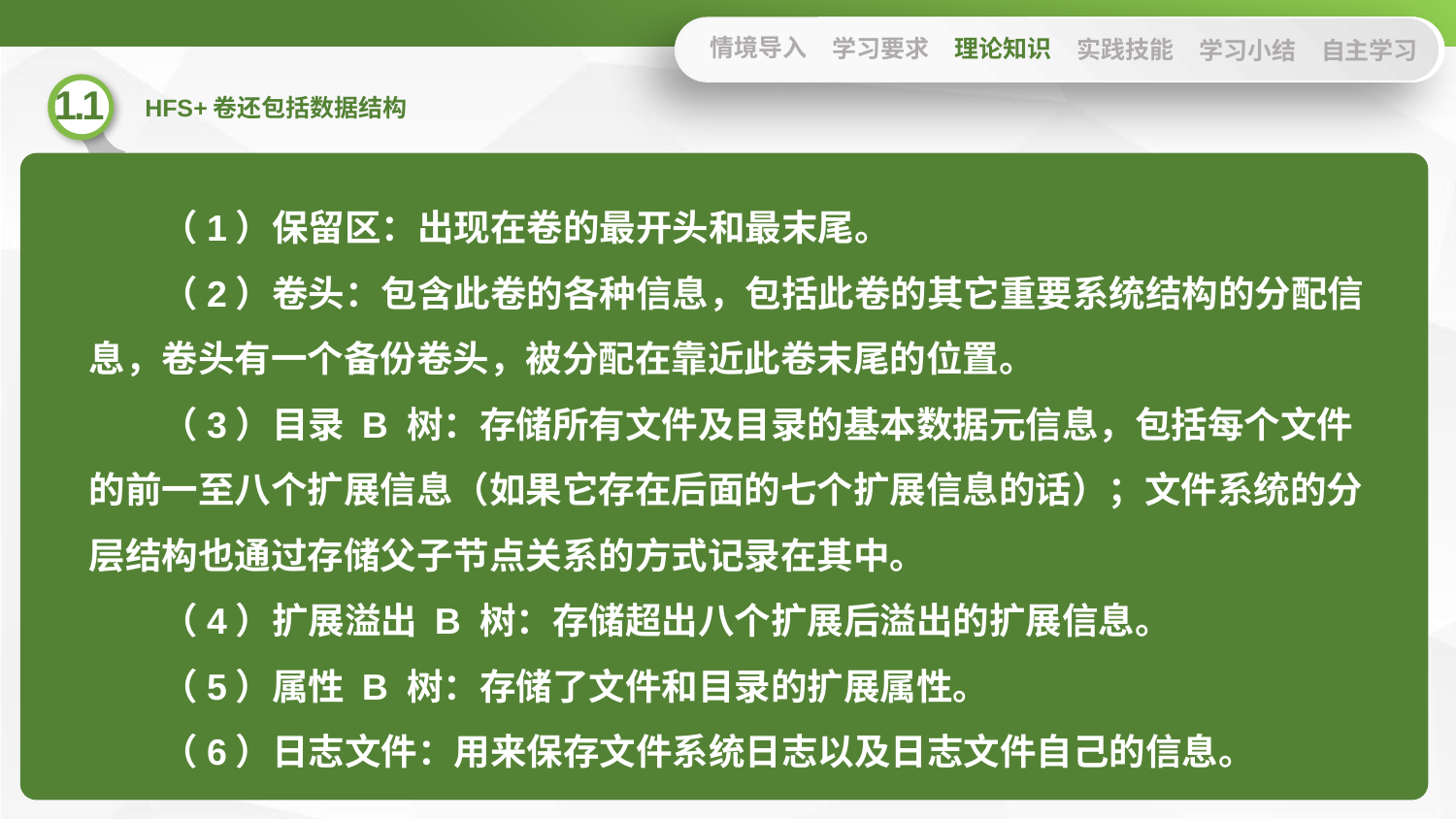

情境导入
学习要求
理论知识
实践技能
学习小结
自主学习
（1）保留区：出现在卷的最开头和最末尾。
（2）卷头：包含此卷的各种信息，包括此卷的其它重要系统结构的分配信息，卷头有一个备份卷头，被分配在靠近此卷末尾的位置。
（3）目录 B 树：存储所有文件及目录的基本数据元信息，包括每个文件的前一至八个扩展信息（如果它存在后面的七个扩展信息的话）；文件系统的分层结构也通过存储父子节点关系的方式记录在其中。
（4）扩展溢出 B 树：存储超出八个扩展后溢出的扩展信息。
（5）属性 B 树：存储了文件和目录的扩展属性。
（6）日志文件：用来保存文件系统日志以及日志文件自己的信息。